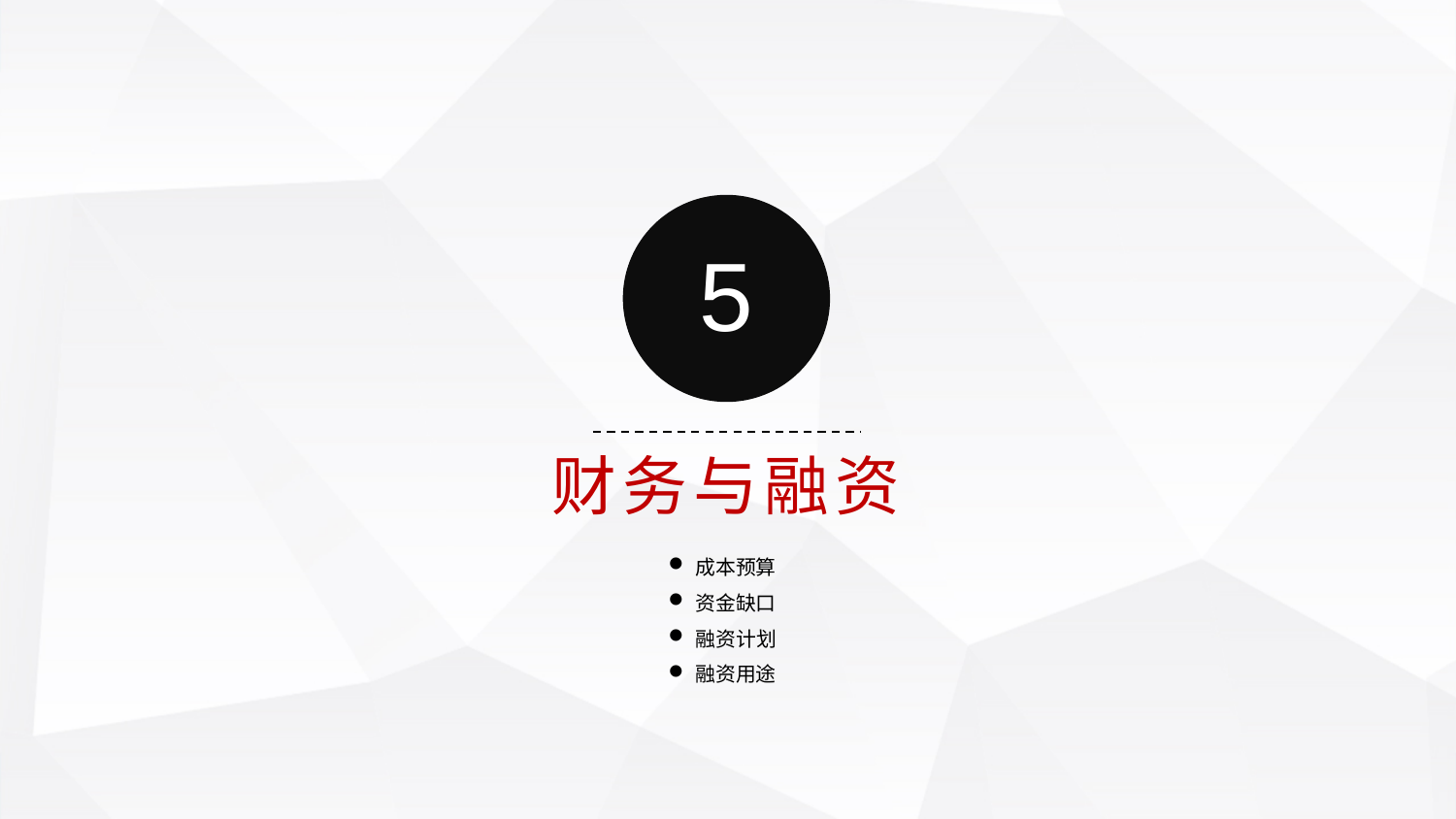

5
财务与融资
成本预算
资金缺口
融资计划
融资用途
延时符